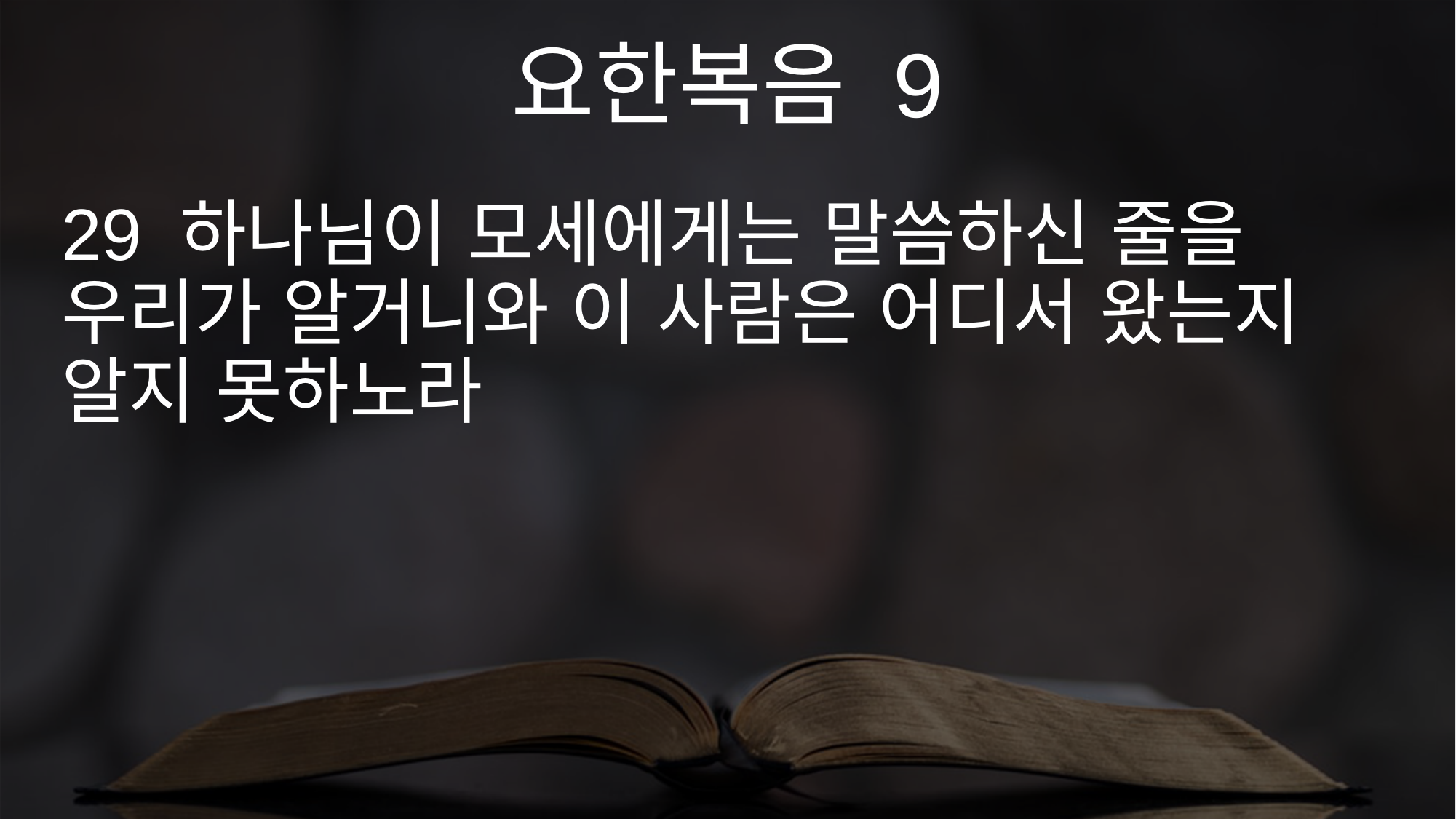

요한복음 9
29 하나님이 모세에게는 말씀하신 줄을 우리가 알거니와 이 사람은 어디서 왔는지 알지 못하노라